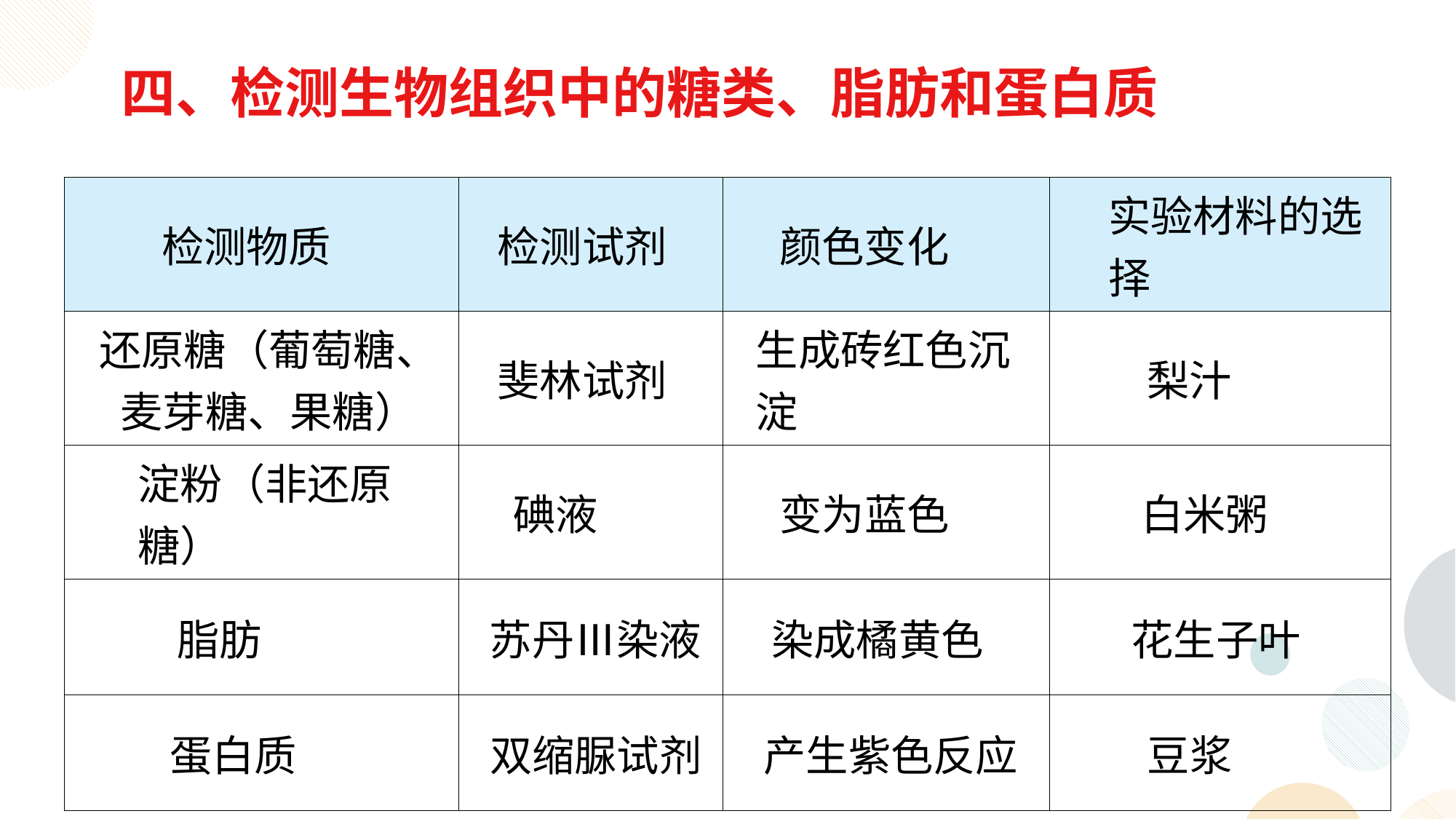

四、检测生物组织中的糖类、脂肪和蛋白质
| 检测物质 | 检测试剂 | 颜色变化 | 实验材料的选择 |
| --- | --- | --- | --- |
| 还原糖（葡萄糖、麦芽糖、果糖） | 斐林试剂 | 生成砖红色沉淀 | 梨汁 |
| 淀粉（非还原糖） | 碘液 | 变为蓝色 | 白米粥 |
| 脂肪 | 苏丹Ⅲ染液 | 染成橘黄色 | 花生子叶 |
| 蛋白质 | 双缩脲试剂 | 产生紫色反应 | 豆浆 |